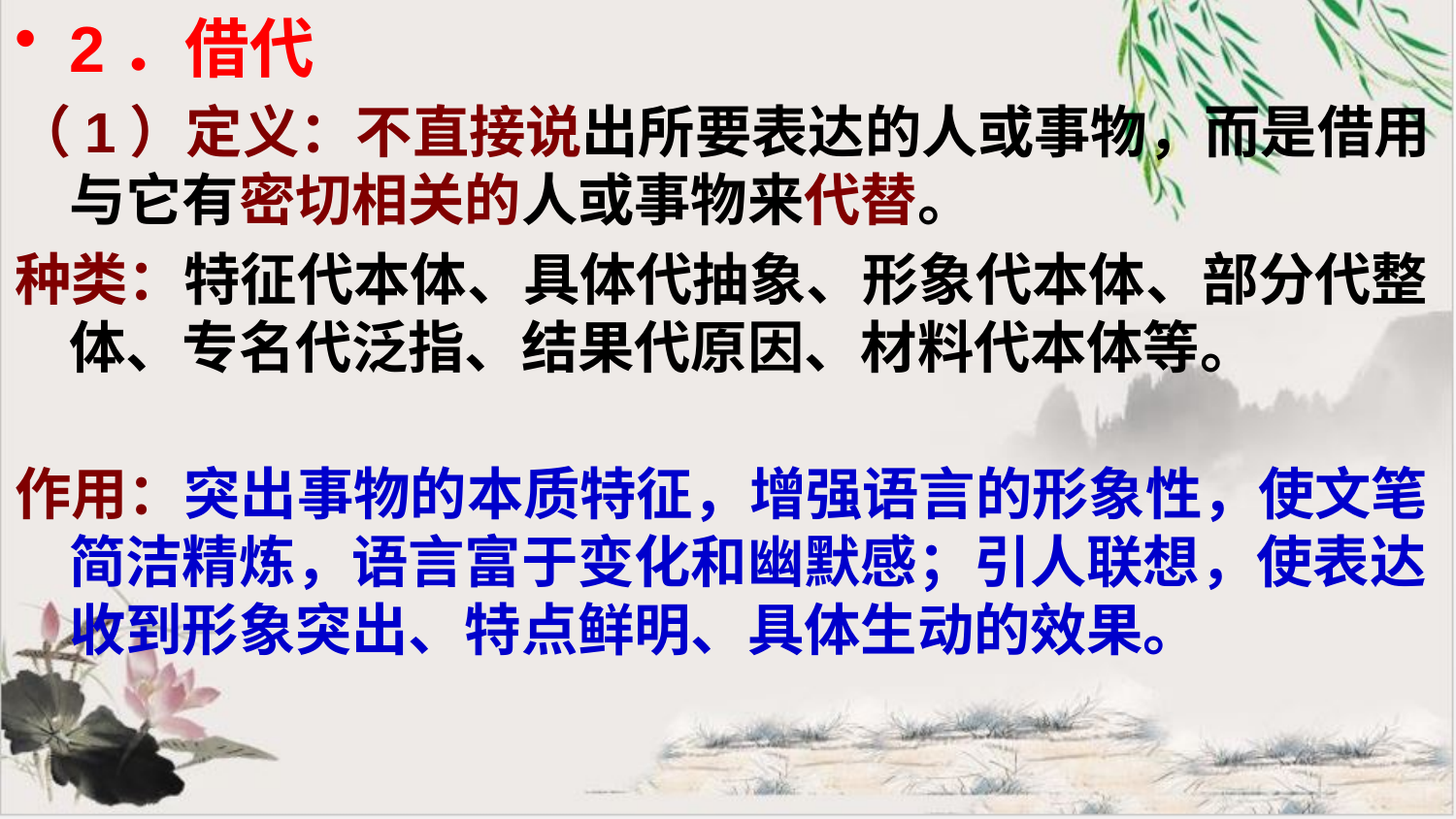

2．借代
（1）定义：不直接说出所要表达的人或事物，而是借用与它有密切相关的人或事物来代替。
种类：特征代本体、具体代抽象、形象代本体、部分代整体、专名代泛指、结果代原因、材料代本体等。
作用：突出事物的本质特征，增强语言的形象性，使文笔简洁精炼，语言富于变化和幽默感；引人联想，使表达收到形象突出、特点鲜明、具体生动的效果。